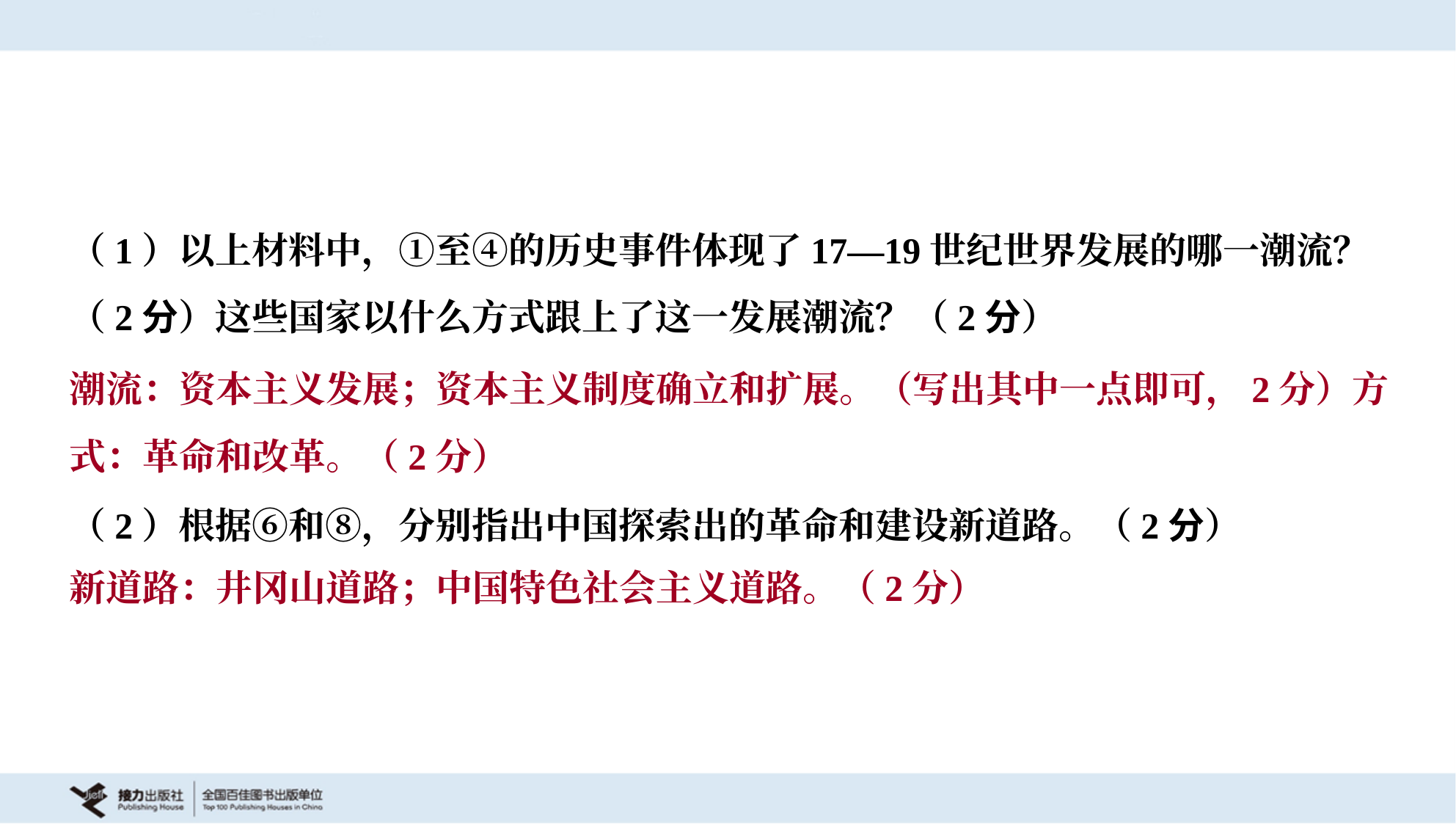

（1）以上材料中，①至④的历史事件体现了17—19世纪世界发展的哪一潮流？
（2分）这些国家以什么方式跟上了这一发展潮流？（2分）
潮流：资本主义发展；资本主义制度确立和扩展。（写出其中一点即可，2分）方
式：革命和改革。（2分）
（2）根据⑥和⑧，分别指出中国探索出的革命和建设新道路。（2分）
新道路：井冈山道路；中国特色社会主义道路。（2分）